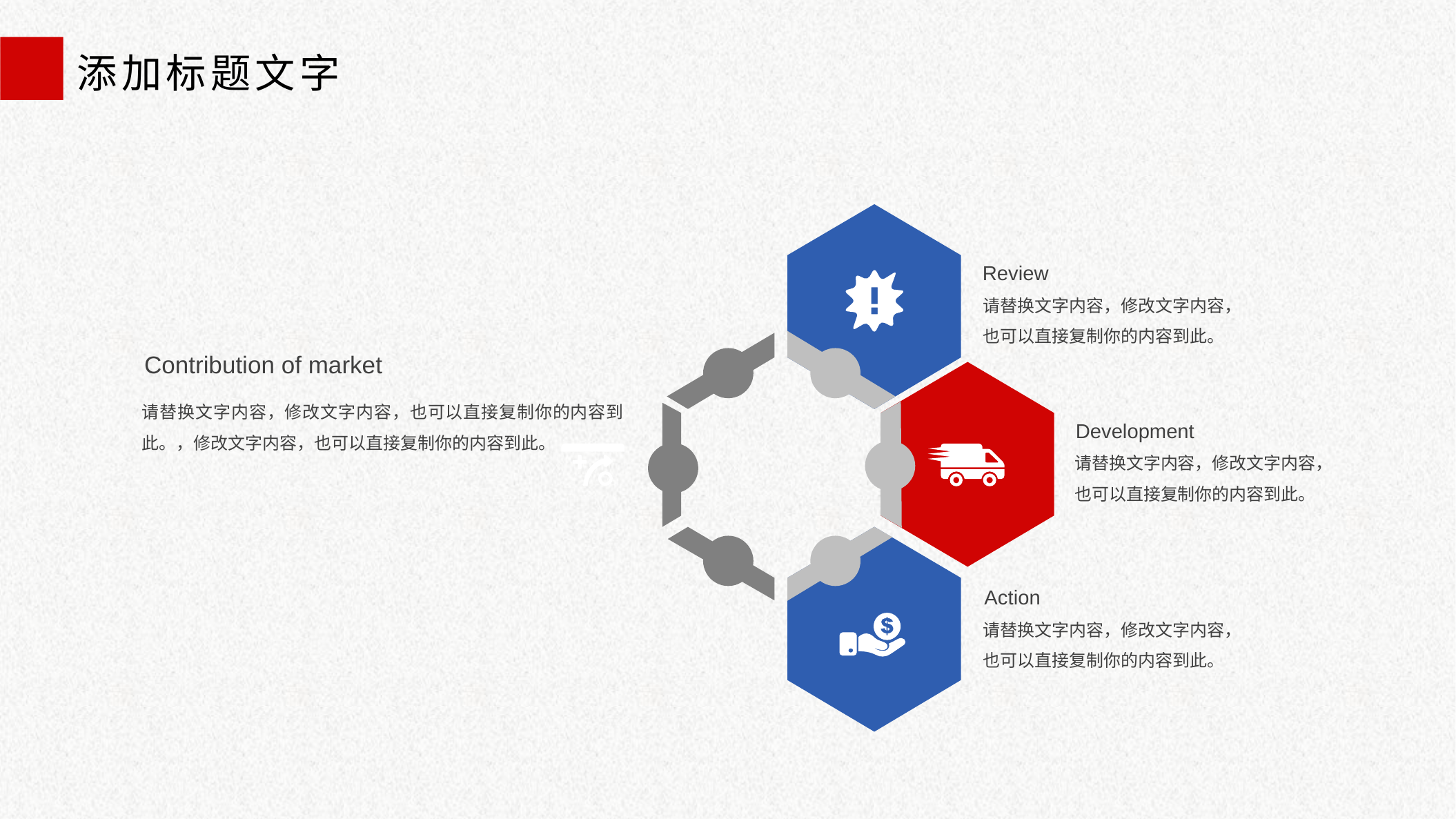

添加标题文字

Review
请替换文字内容，修改文字内容，也可以直接复制你的内容到此。
Contribution of market
请替换文字内容，修改文字内容，也可以直接复制你的内容到此。，修改文字内容，也可以直接复制你的内容到此。
Development
请替换文字内容，修改文字内容，也可以直接复制你的内容到此。
Action
请替换文字内容，修改文字内容，也可以直接复制你的内容到此。